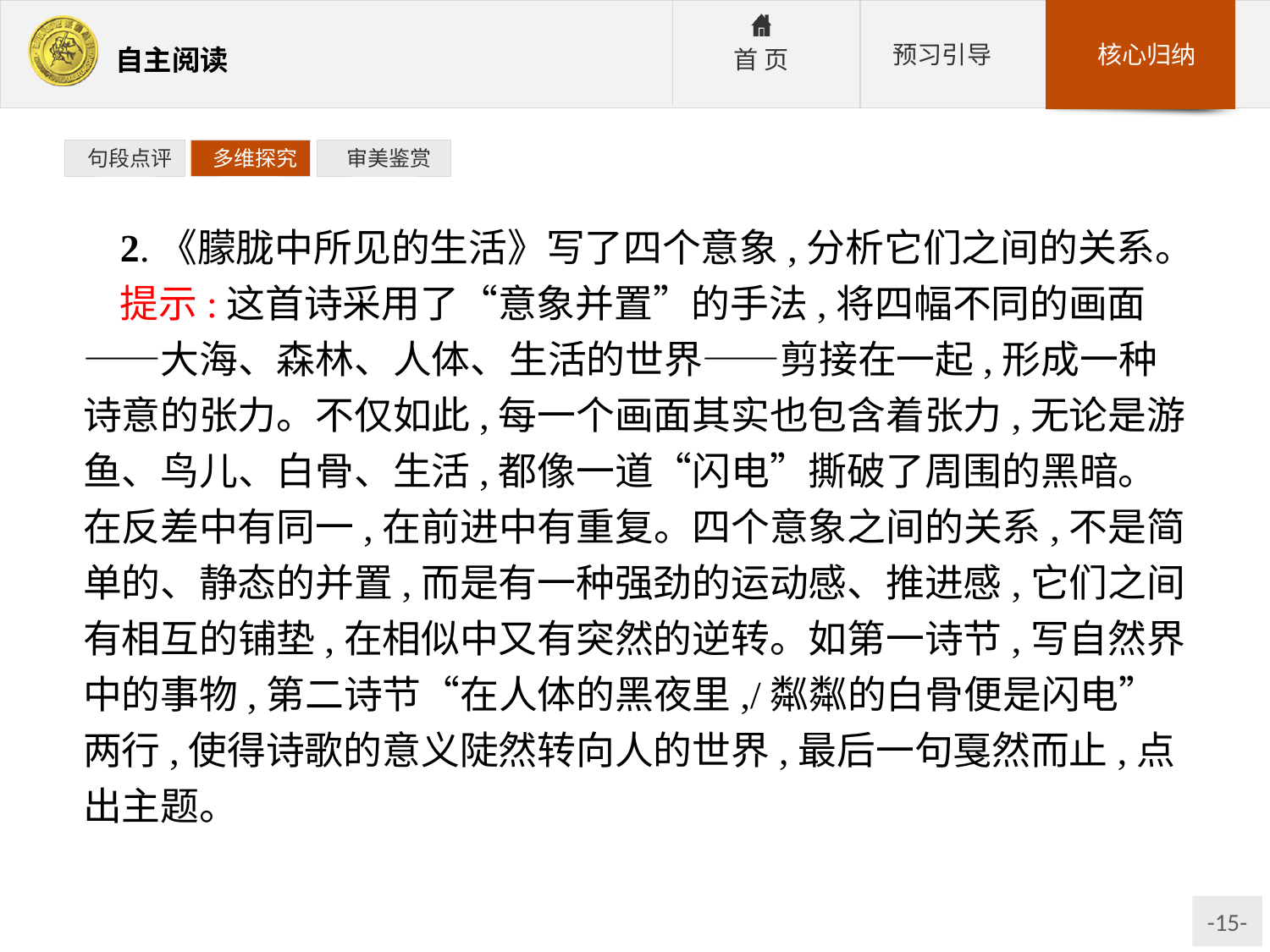

句段点评
 多维探究
 审美鉴赏
2.《朦胧中所见的生活》写了四个意象,分析它们之间的关系。
提示:这首诗采用了“意象并置”的手法,将四幅不同的画面——大海、森林、人体、生活的世界——剪接在一起,形成一种诗意的张力。不仅如此,每一个画面其实也包含着张力,无论是游鱼、鸟儿、白骨、生活,都像一道“闪电”撕破了周围的黑暗。在反差中有同一,在前进中有重复。四个意象之间的关系,不是简单的、静态的并置,而是有一种强劲的运动感、推进感,它们之间有相互的铺垫,在相似中又有突然的逆转。如第一诗节,写自然界中的事物,第二诗节“在人体的黑夜里,/粼粼的白骨便是闪电”两行,使得诗歌的意义陡然转向人的世界,最后一句戛然而止,点出主题。